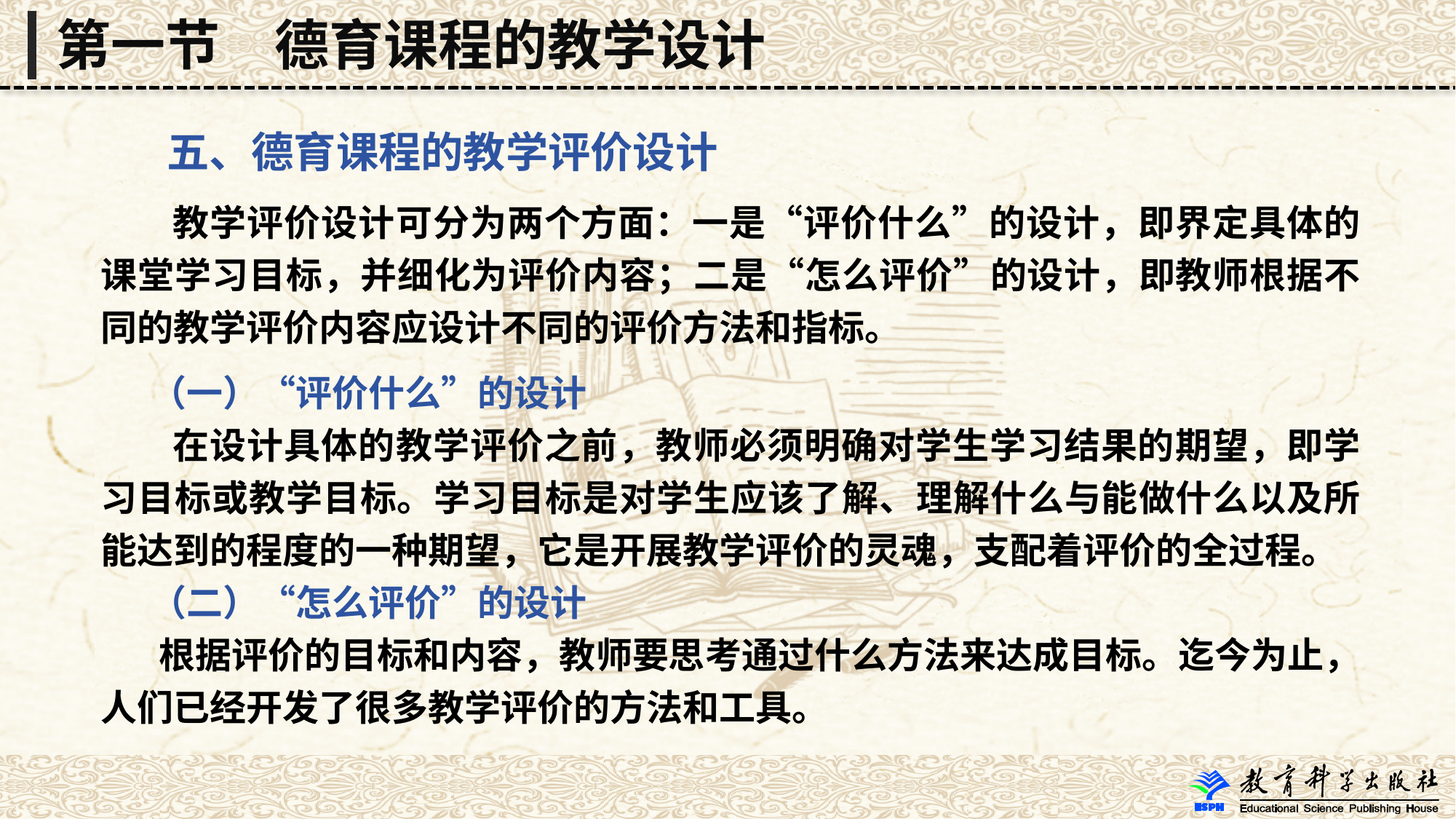

第一节　德育课程的教学设计
       五、德育课程的教学评价设计

       教学评价设计可分为两个方面：一是“评价什么”的设计，即界定具体的课堂学习目标，并细化为评价内容；二是“怎么评价”的设计，即教师根据不同的教学评价内容应设计不同的评价方法和指标。

     （一）“评价什么”的设计
       在设计具体的教学评价之前，教师必须明确对学生学习结果的期望，即学习目标或教学目标。学习目标是对学生应该了解、理解什么与能做什么以及所能达到的程度的一种期望，它是开展教学评价的灵魂，支配着评价的全过程。
     （二）“怎么评价”的设计
      根据评价的目标和内容，教师要思考通过什么方法来达成目标。迄今为止，人们已经开发了很多教学评价的方法和工具。